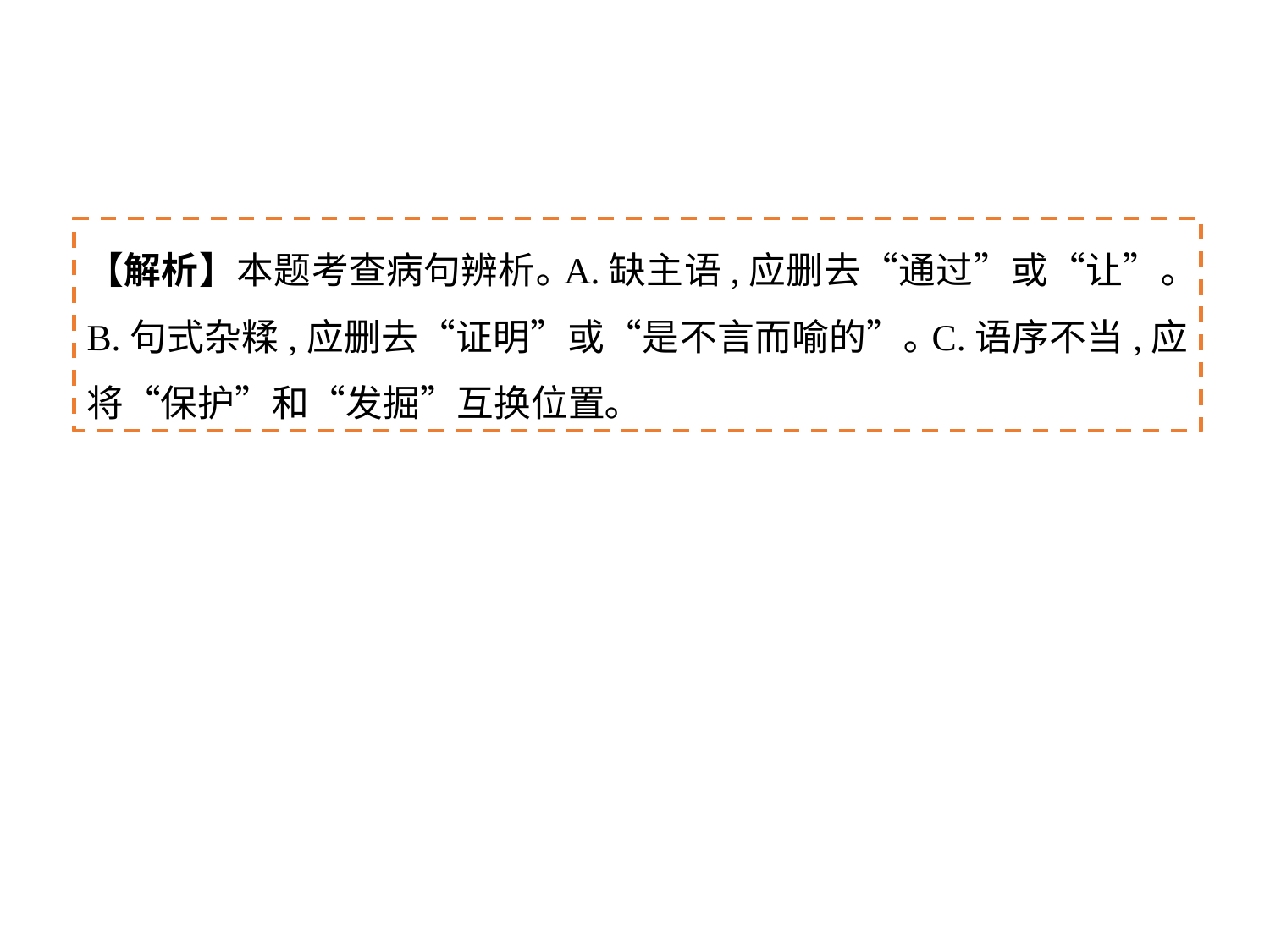

【解析】本题考查病句辨析｡A.缺主语,应删去“通过”或“让”｡B.句式杂糅,应删去“证明”或“是不言而喻的”｡C.语序不当,应将“保护”和“发掘”互换位置｡